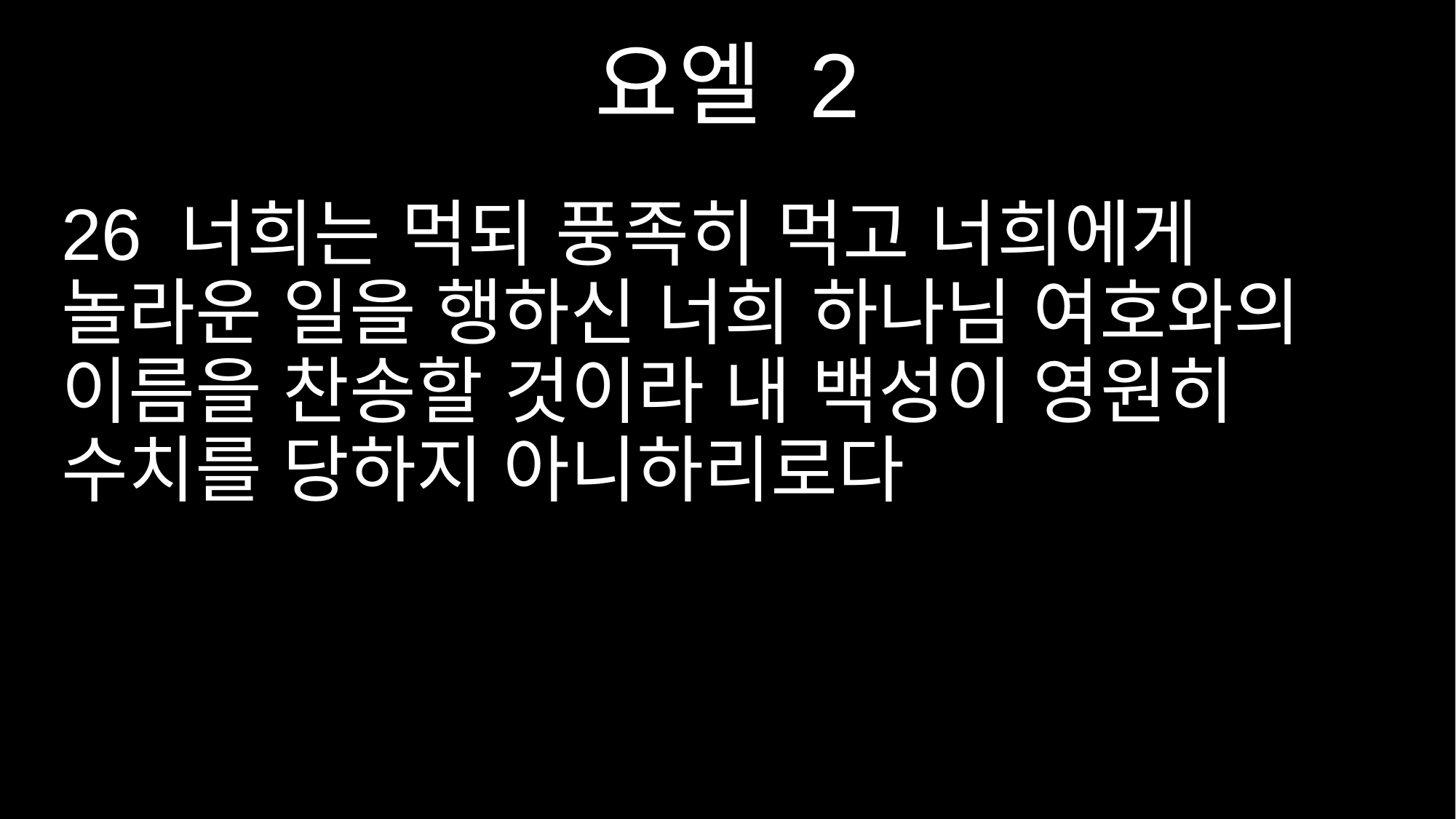

요엘 2
26 너희는 먹되 풍족히 먹고 너희에게 놀라운 일을 행하신 너희 하나님 여호와의 이름을 찬송할 것이라 내 백성이 영원히 수치를 당하지 아니하리로다